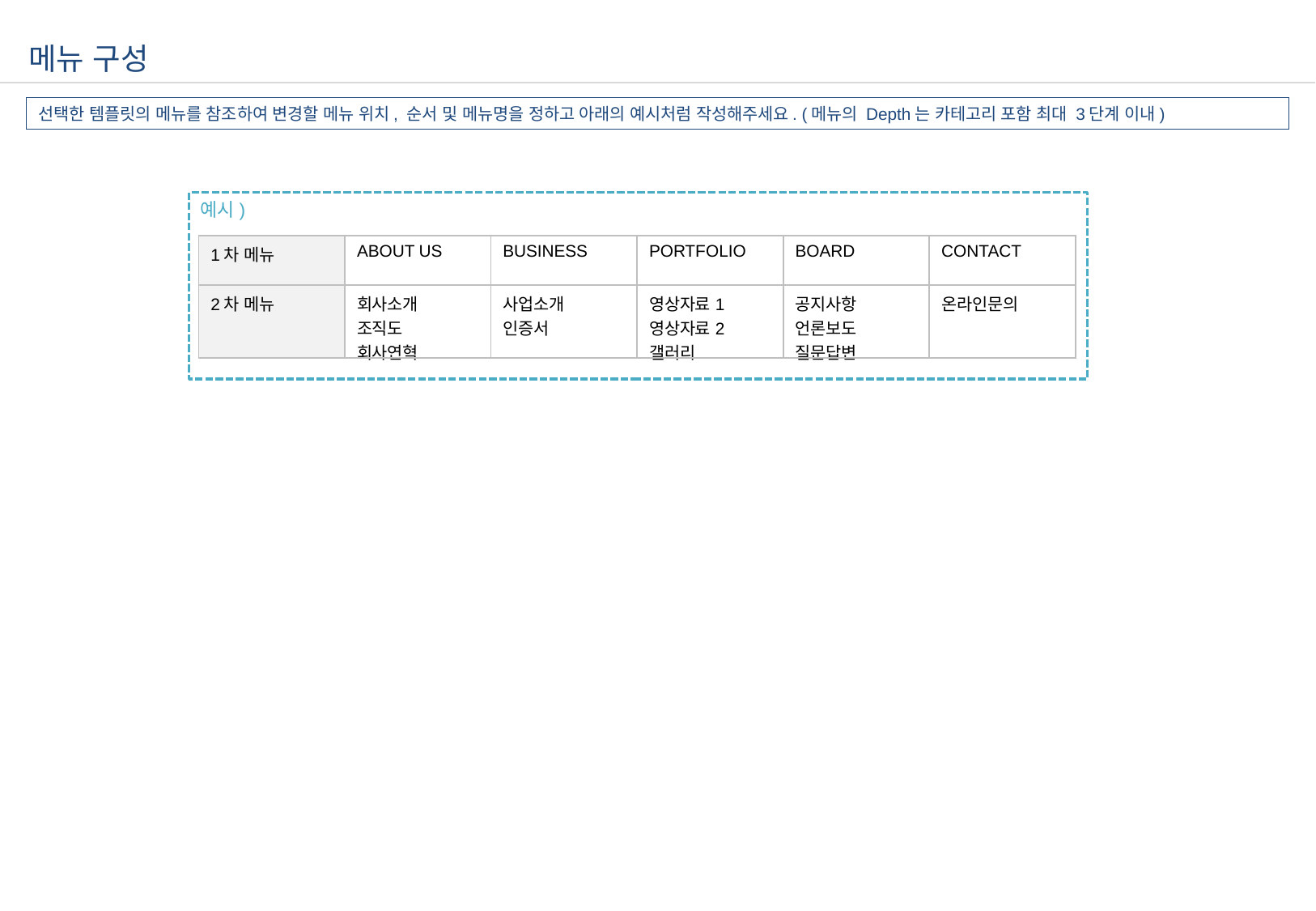

메뉴 구성
선택한 템플릿의 메뉴를 참조하여 변경할 메뉴 위치, 순서 및 메뉴명을 정하고 아래의 예시처럼 작성해주세요. (메뉴의 Depth는 카테고리 포함 최대 3단계 이내)

예시)
| 1차 메뉴 | ABOUT US | BUSINESS | PORTFOLIO | BOARD | CONTACT |
| --- | --- | --- | --- | --- | --- |
| 2차 메뉴 | 회사소개 조직도 회사연혁 | 사업소개 인증서 | 영상자료1 영상자료2 갤러리 | 공지사항 언론보도 질문답변 | 온라인문의 |